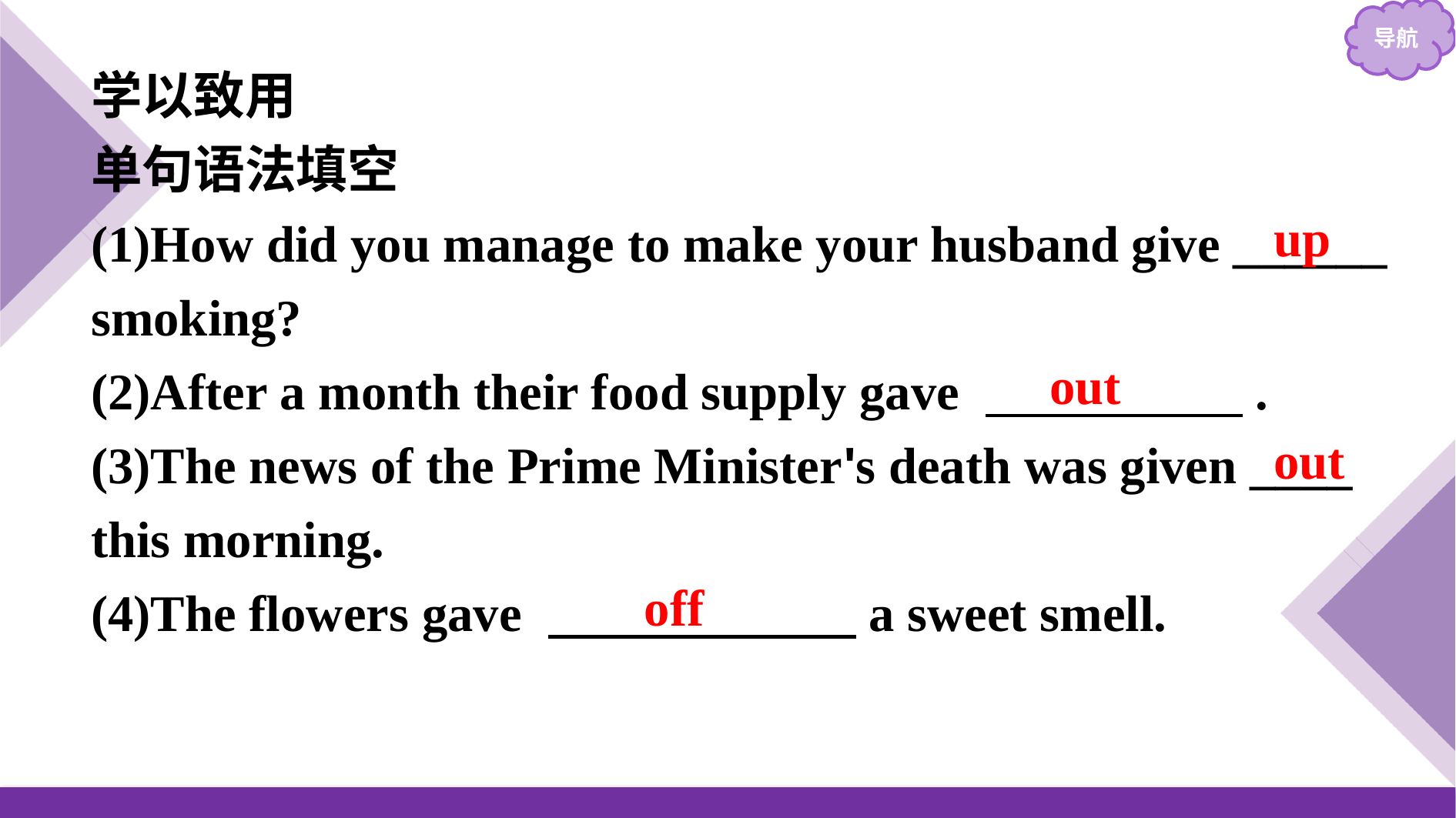

学以致用
单句语法填空
(1)How did you manage to make your husband give ______
smoking?
(2)After a month their food supply gave 　　　　　.
(3)The news of the Prime Minister's death was given ____
this morning.
(4)The flowers gave 　　　　　　a sweet smell.
up
out
out
off